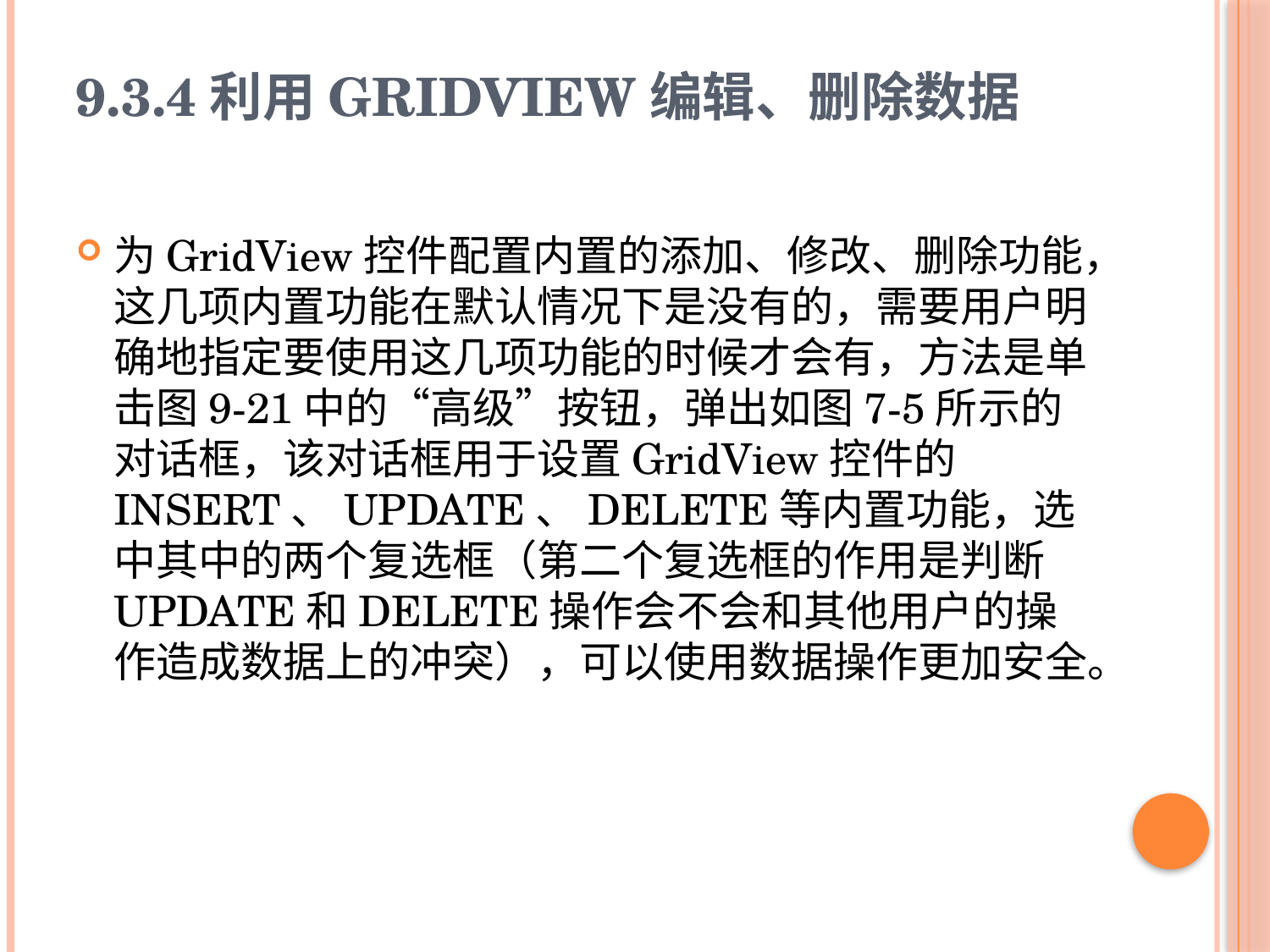

# 9.3.4利用GridView编辑、删除数据
为GridView控件配置内置的添加、修改、删除功能，这几项内置功能在默认情况下是没有的，需要用户明确地指定要使用这几项功能的时候才会有，方法是单击图9-21中的“高级”按钮，弹出如图7-5所示的对话框，该对话框用于设置GridView控件的INSERT、UPDATE、DELETE等内置功能，选中其中的两个复选框（第二个复选框的作用是判断UPDATE和DELETE操作会不会和其他用户的操作造成数据上的冲突），可以使用数据操作更加安全。